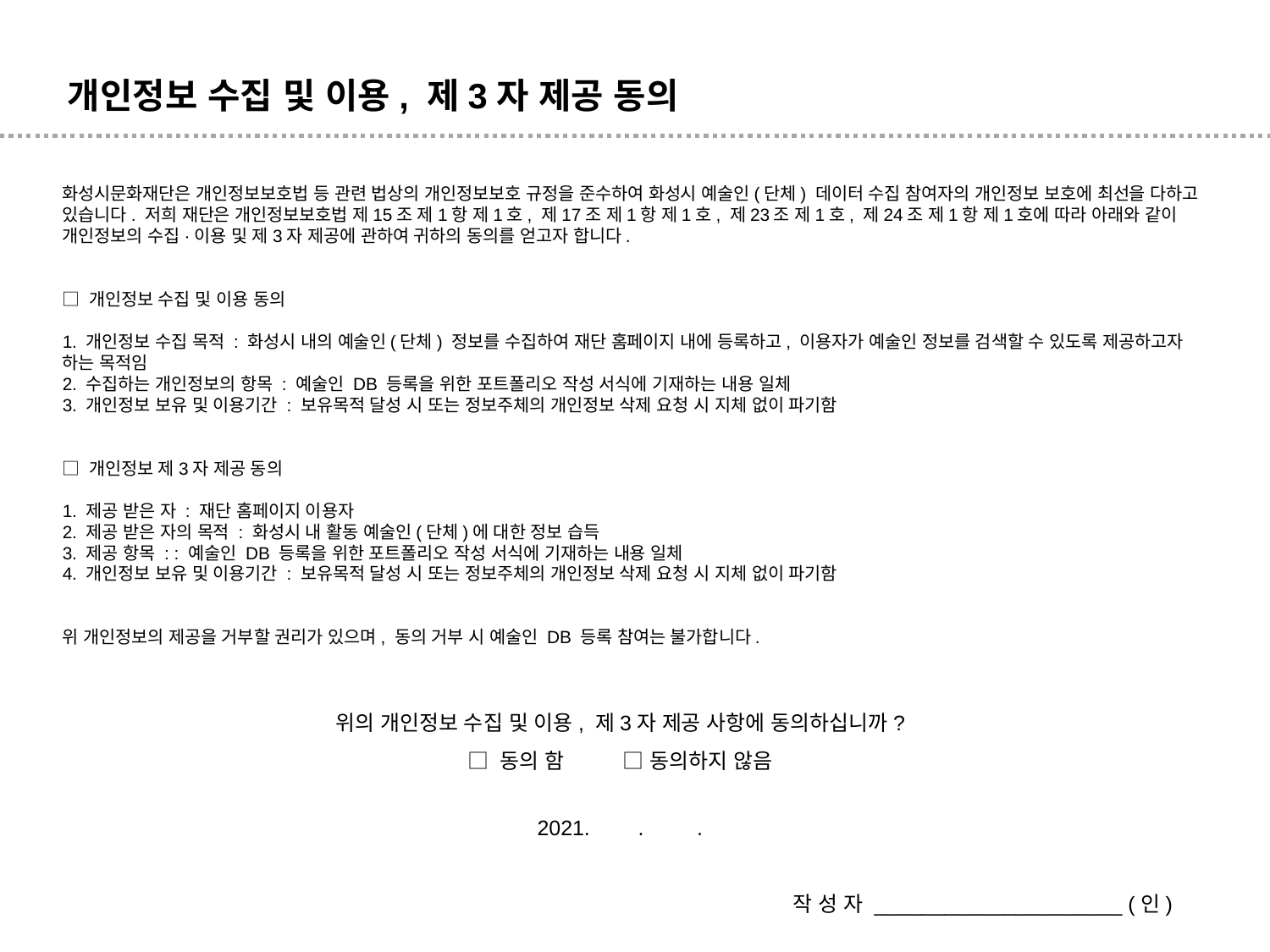

개인정보 수집 및 이용, 제3자 제공 동의
화성시문화재단은 개인정보보호법 등 관련 법상의 개인정보보호 규정을 준수하여 화성시 예술인(단체) 데이터 수집 참여자의 개인정보 보호에 최선을 다하고 있습니다. 저희 재단은 개인정보보호법 제15조 제1항 제1호, 제17조 제1항 제1호, 제23조 제1호, 제24조 제1항 제1호에 따라 아래와 같이 개인정보의 수집·이용 및 제3자 제공에 관하여 귀하의 동의를 얻고자 합니다.

□ 개인정보 수집 및 이용 동의

1. 개인정보 수집 목적 : 화성시 내의 예술인(단체) 정보를 수집하여 재단 홈페이지 내에 등록하고, 이용자가 예술인 정보를 검색할 수 있도록 제공하고자 하는 목적임
2. 수집하는 개인정보의 항목 : 예술인 DB 등록을 위한 포트폴리오 작성 서식에 기재하는 내용 일체
3. 개인정보 보유 및 이용기간 : 보유목적 달성 시 또는 정보주체의 개인정보 삭제 요청 시 지체 없이 파기함

□ 개인정보 제3자 제공 동의

1. 제공 받은 자 : 재단 홈페이지 이용자
2. 제공 받은 자의 목적 : 화성시 내 활동 예술인(단체)에 대한 정보 습득
3. 제공 항목 : : 예술인 DB 등록을 위한 포트폴리오 작성 서식에 기재하는 내용 일체
4. 개인정보 보유 및 이용기간 : 보유목적 달성 시 또는 정보주체의 개인정보 삭제 요청 시 지체 없이 파기함

위 개인정보의 제공을 거부할 권리가 있으며, 동의 거부 시 예술인 DB 등록 참여는 불가합니다.
위의 개인정보 수집 및 이용, 제3자 제공 사항에 동의하십니까?
□ 동의 함          □ 동의하지 않음
        .         .

작 성 자 _____________________ (인)